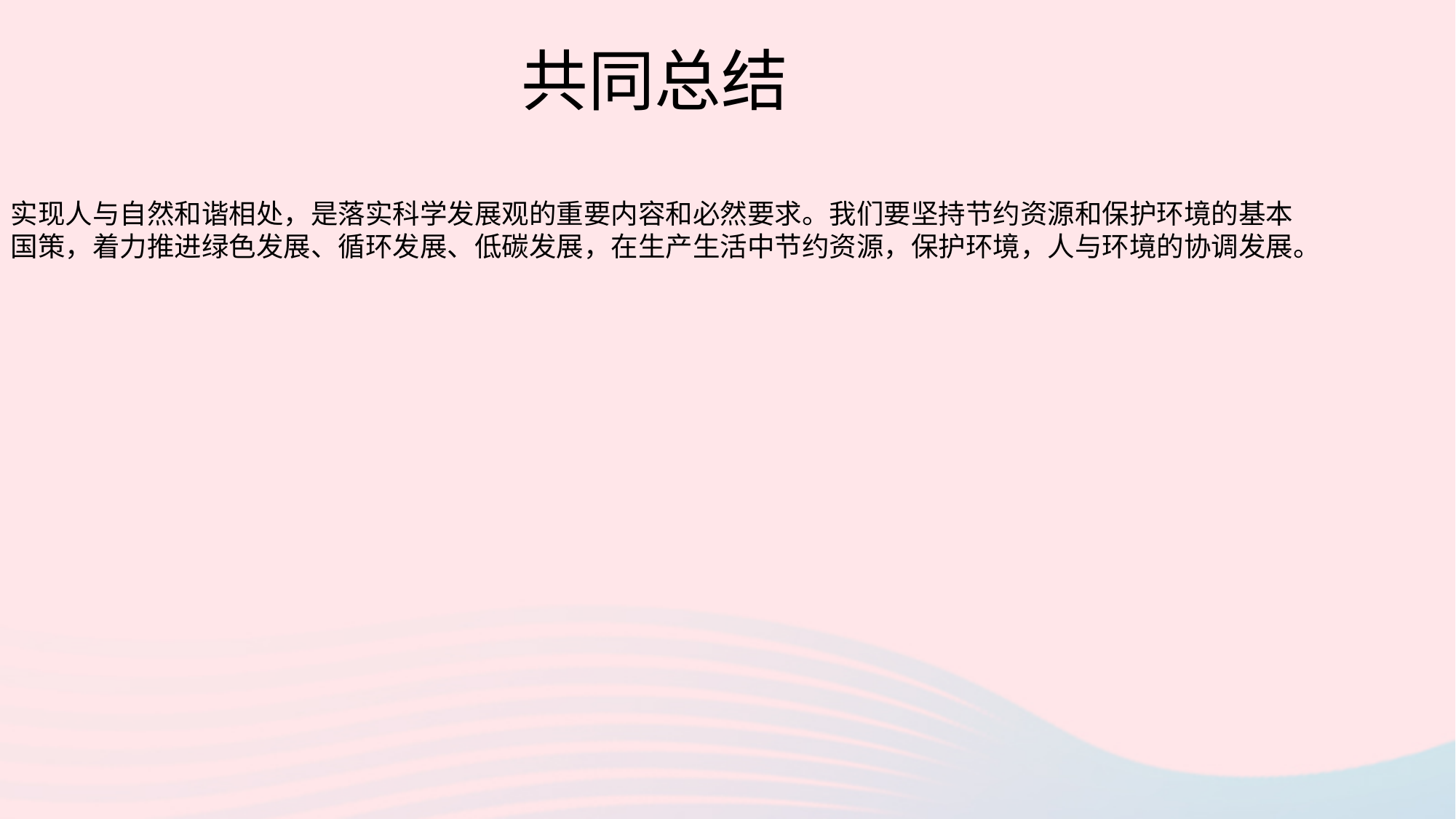

共同总结
实现人与自然和谐相处，是落实科学发展观的重要内容和必然要求。我们要坚持节约资源和保护环境的基本国策，着力推进绿色发展、循环发展、低碳发展，在生产生活中节约资源，保护环境，人与环境的协调发展。